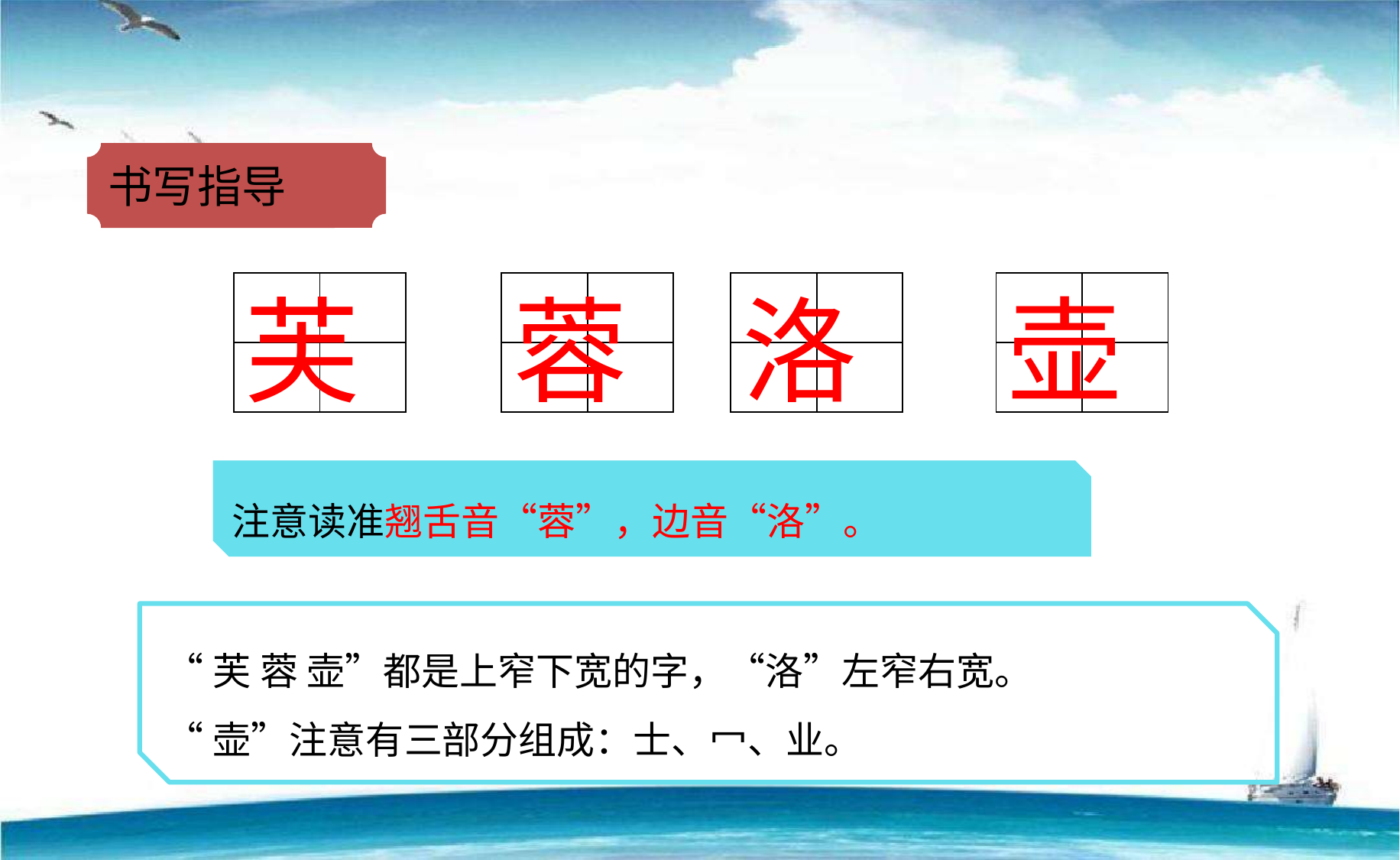

书写指导
|  |  |
| --- | --- |
|  |  |
芙
|  |  |
| --- | --- |
|  |  |
蓉
|  |  |
| --- | --- |
|  |  |
洛
|  |  |
| --- | --- |
|  |  |
壶
注意读准翘舌音“蓉”，边音“洛”。
“芙 蓉 壶”都是上窄下宽的字，“洛”左窄右宽。
“壶”注意有三部分组成：士、冖、业。